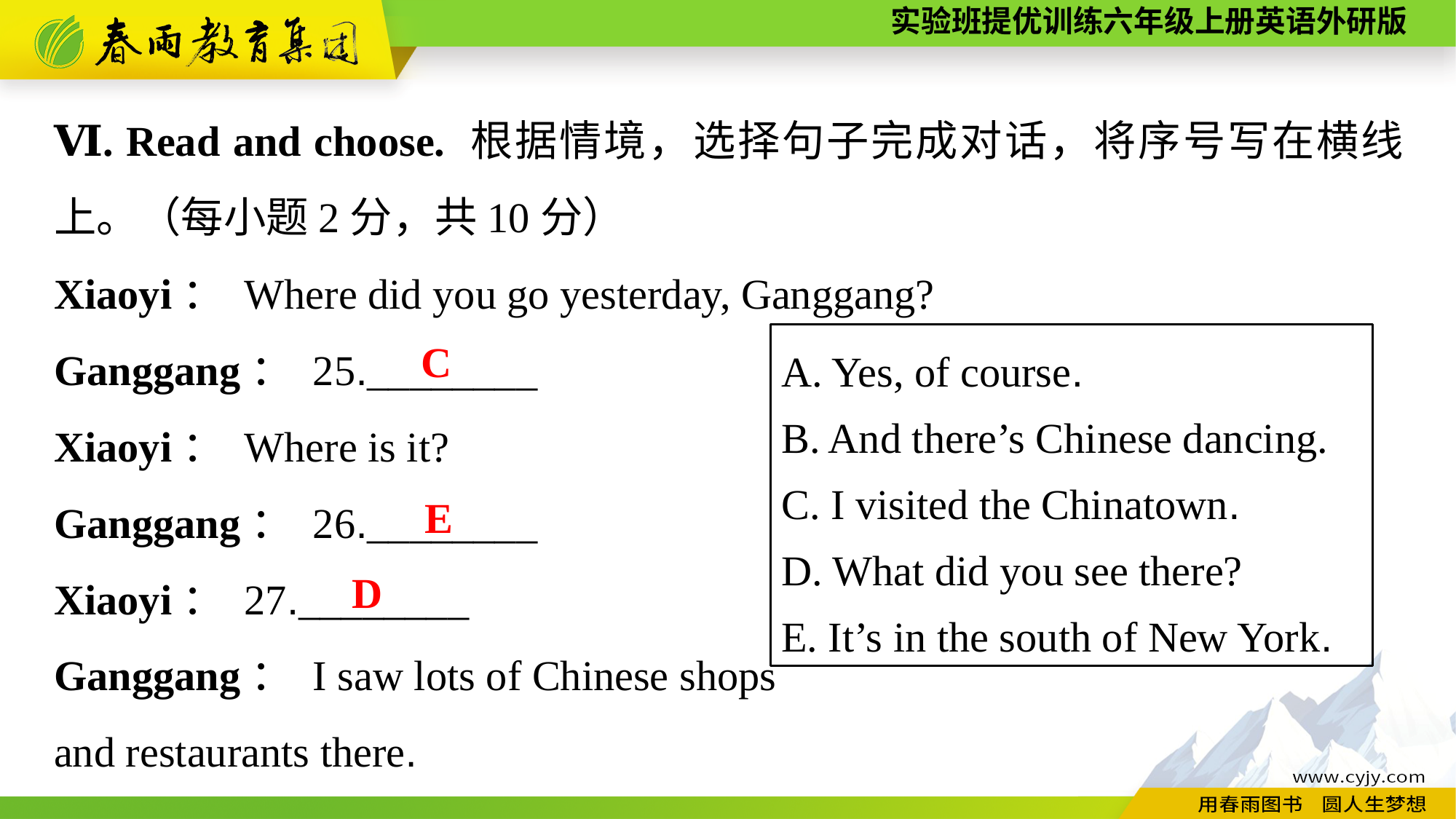

Ⅵ. Read and choose. 根据情境，选择句子完成对话，将序号写在横线上。（每小题2分，共10分）
Xiaoyi： Where did you go yesterday, Ganggang?
Ganggang： 25.________
Xiaoyi： Where is it?
Ganggang： 26.________
Xiaoyi： 27.________
Ganggang： I saw lots of Chinese shops
and restaurants there.
A. Yes, of course.
B. And there’s Chinese dancing.
C. I visited the Chinatown.
D. What did you see there?
E. It’s in the south of New York.
C
E
D